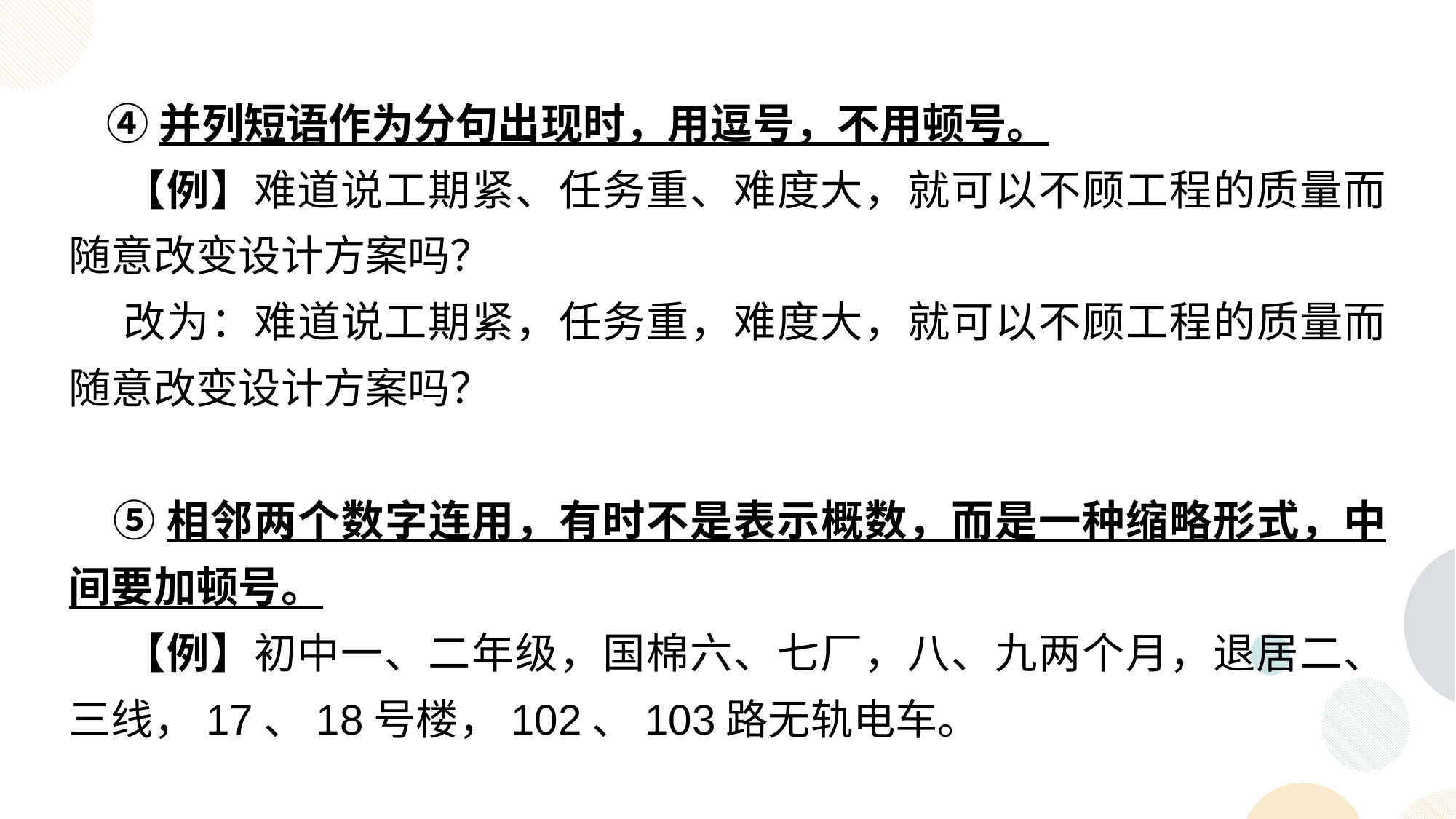

④并列短语作为分句出现时，用逗号，不用顿号。
    【例】难道说工期紧、任务重、难度大，就可以不顾工程的质量而随意改变设计方案吗？
    改为：难道说工期紧，任务重，难度大，就可以不顾工程的质量而随意改变设计方案吗？

    ⑤相邻两个数字连用，有时不是表示概数，而是一种缩略形式，中间要加顿号。
    【例】初中一、二年级，国棉六、七厂，八、九两个月，退居二、三线，17、18号楼，102、103路无轨电车。